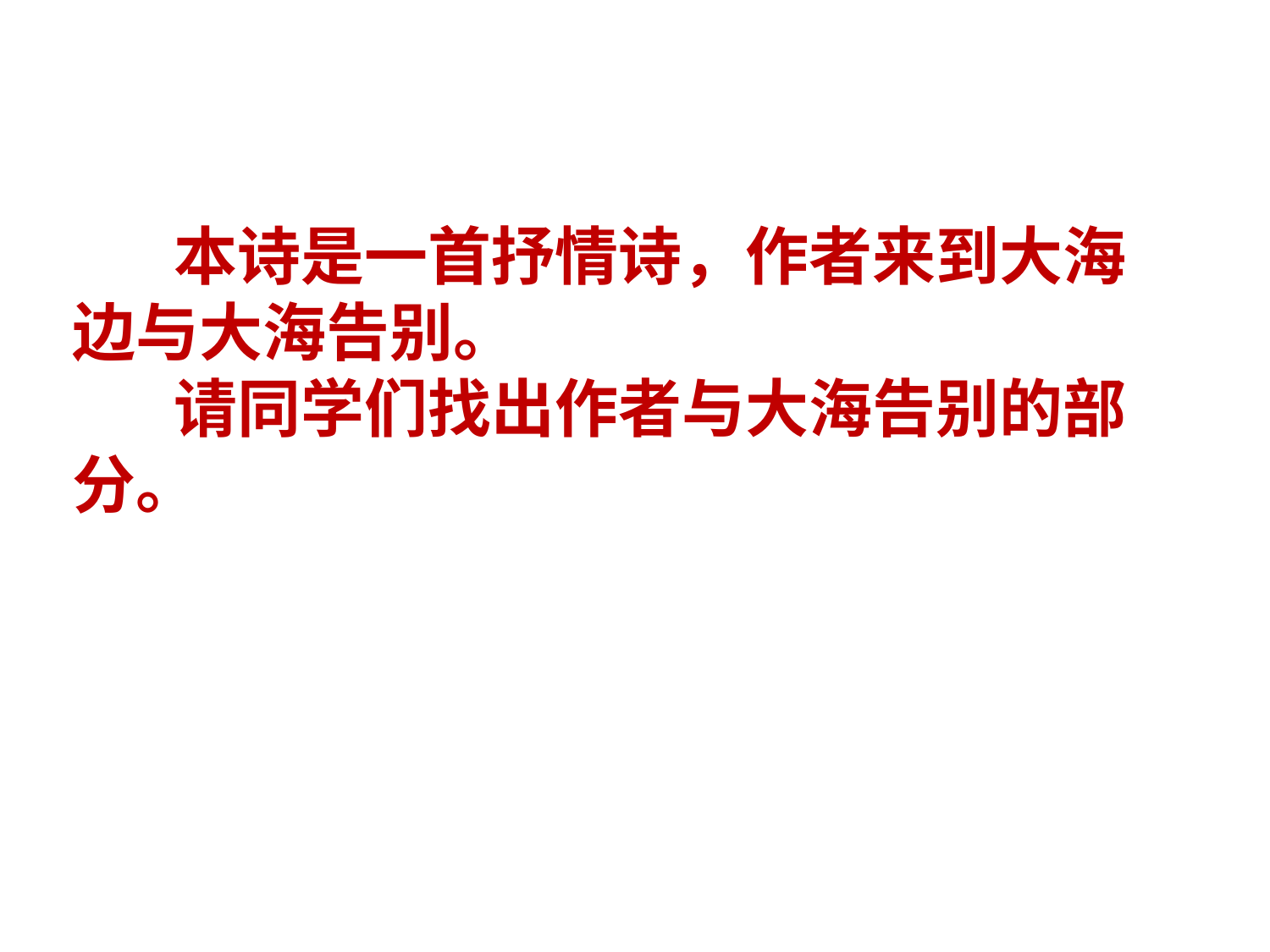

本诗是一首抒情诗，作者来到大海边与大海告别。
      请同学们找出作者与大海告别的部分。